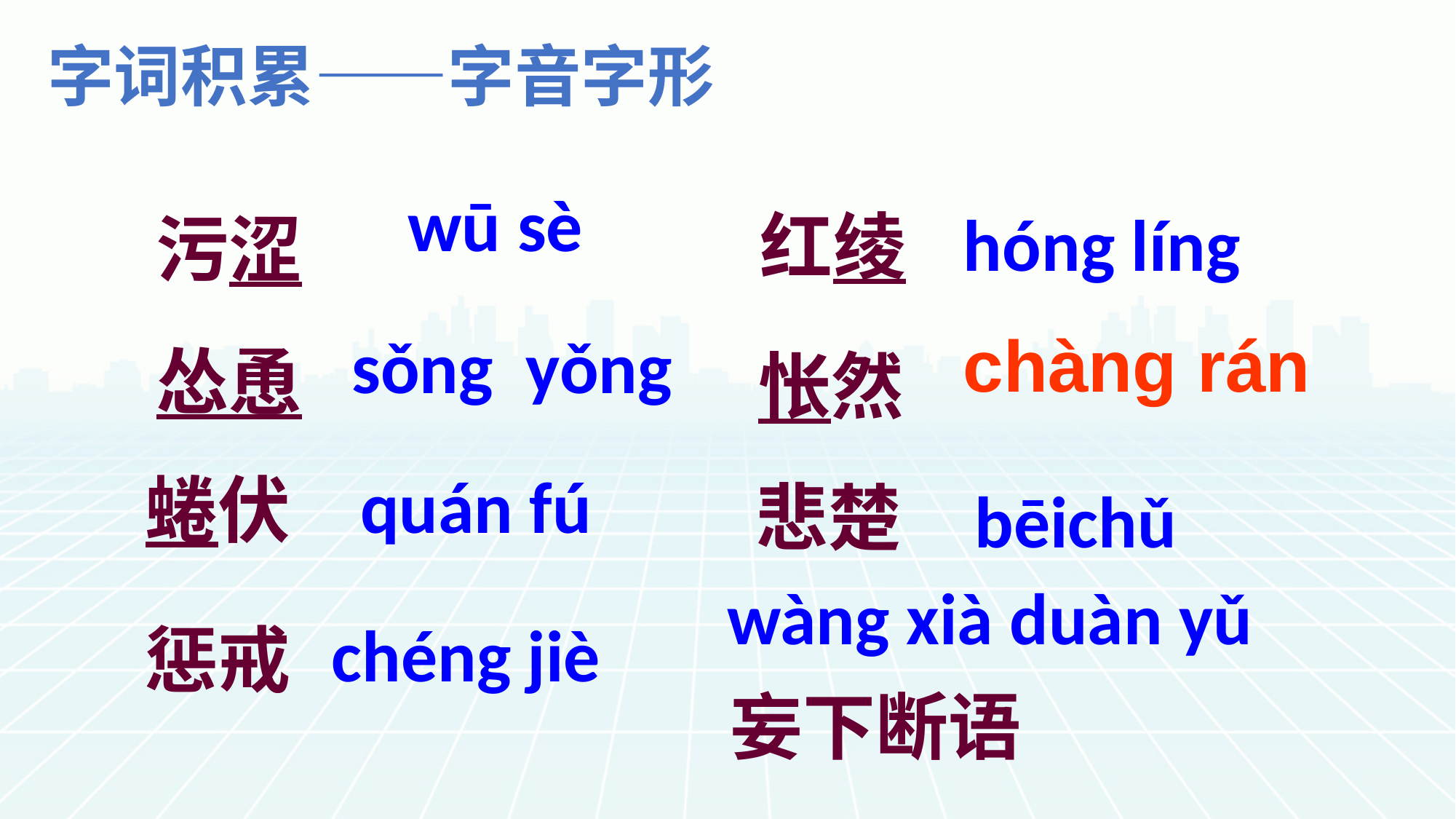

字词积累——字音字形

污涩
wū sè
hóng líng
红绫
怂恿
怅然
chàng rán
sǒng  yǒng
quán fú
蜷伏
悲楚
bēichǔ
wàng xià duàn yǔ
惩戒
chéng jiè
妄下断语